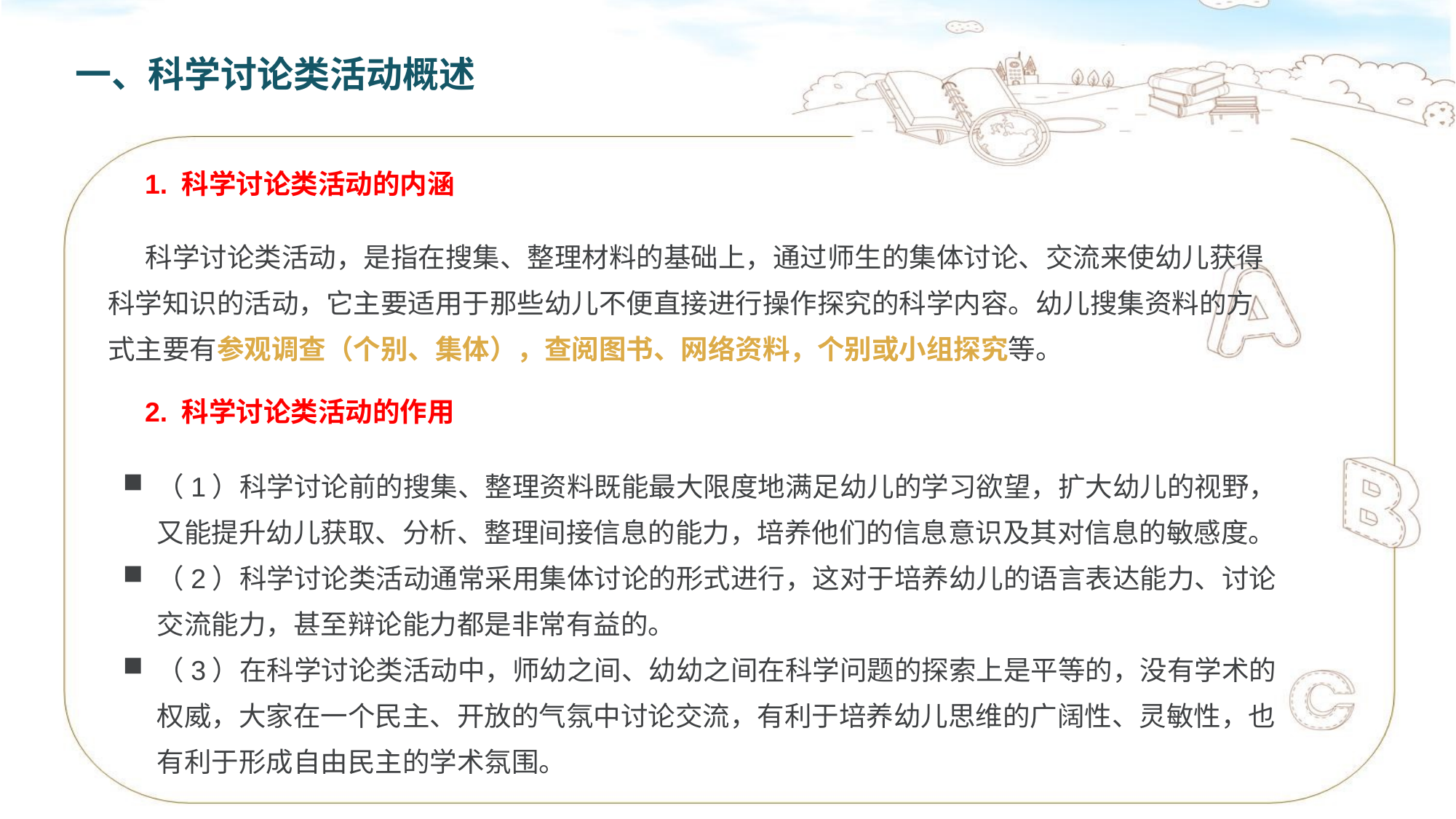

一、科学讨论类活动概述
1. 科学讨论类活动的内涵
     科学讨论类活动，是指在搜集、整理材料的基础上，通过师生的集体讨论、交流来使幼儿获得科学知识的活动，它主要适用于那些幼儿不便直接进行操作探究的科学内容。幼儿搜集资料的方式主要有参观调查（个别、集体），查阅图书、网络资料，个别或小组探究等。
2. 科学讨论类活动的作用
（1）科学讨论前的搜集、整理资料既能最大限度地满足幼儿的学习欲望，扩大幼儿的视野，又能提升幼儿获取、分析、整理间接信息的能力，培养他们的信息意识及其对信息的敏感度。
（2）科学讨论类活动通常采用集体讨论的形式进行，这对于培养幼儿的语言表达能力、讨论交流能力，甚至辩论能力都是非常有益的。
（3）在科学讨论类活动中，师幼之间、幼幼之间在科学问题的探索上是平等的，没有学术的权威，大家在一个民主、开放的气氛中讨论交流，有利于培养幼儿思维的广阔性、灵敏性，也有利于形成自由民主的学术氛围。